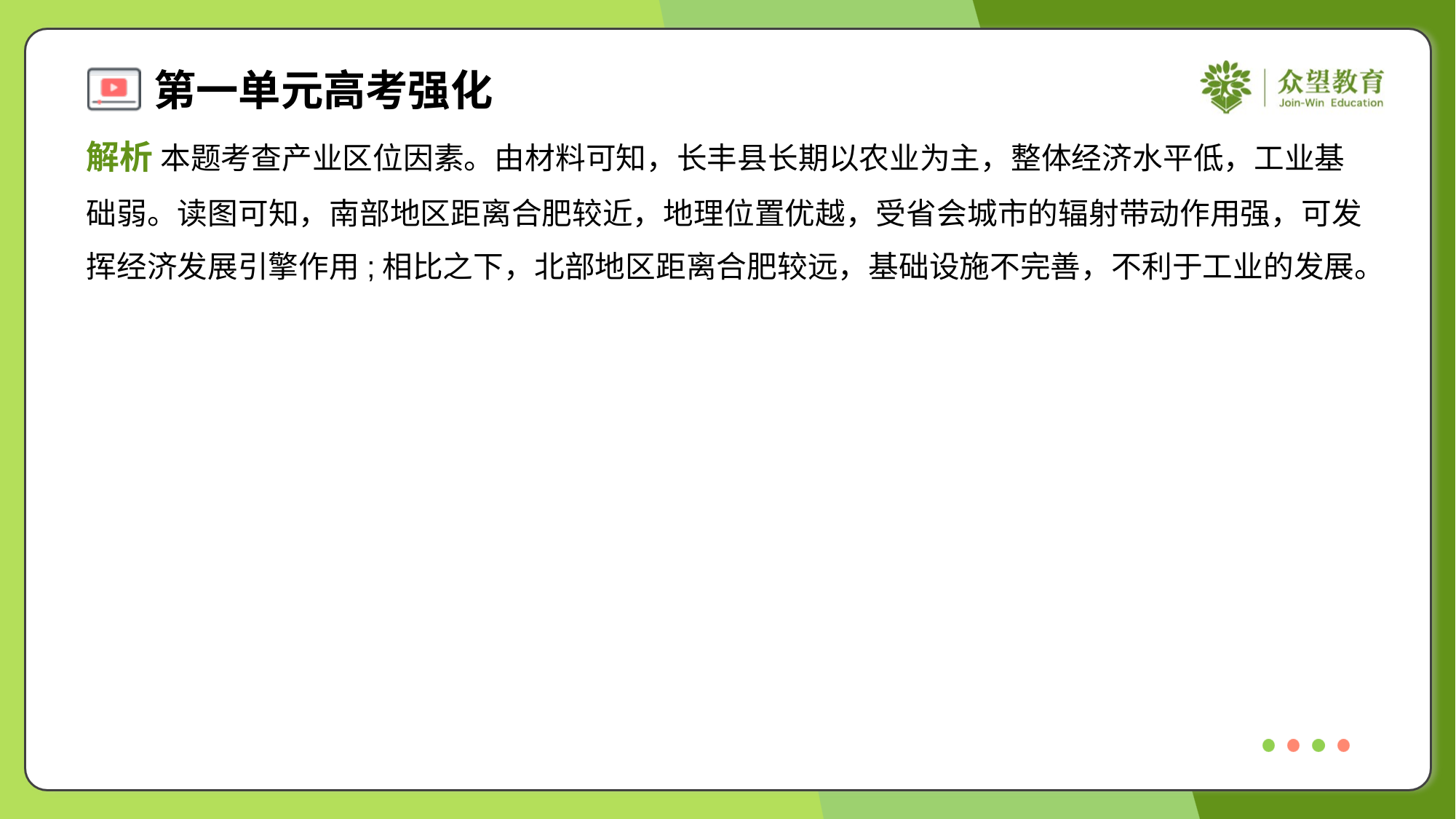

解析 本题考查产业区位因素。由材料可知，长丰县长期以农业为主，整体经济水平低，工业基
础弱。读图可知，南部地区距离合肥较近，地理位置优越，受省会城市的辐射带动作用强，可发
挥经济发展引擎作用;相比之下，北部地区距离合肥较远，基础设施不完善，不利于工业的发展。